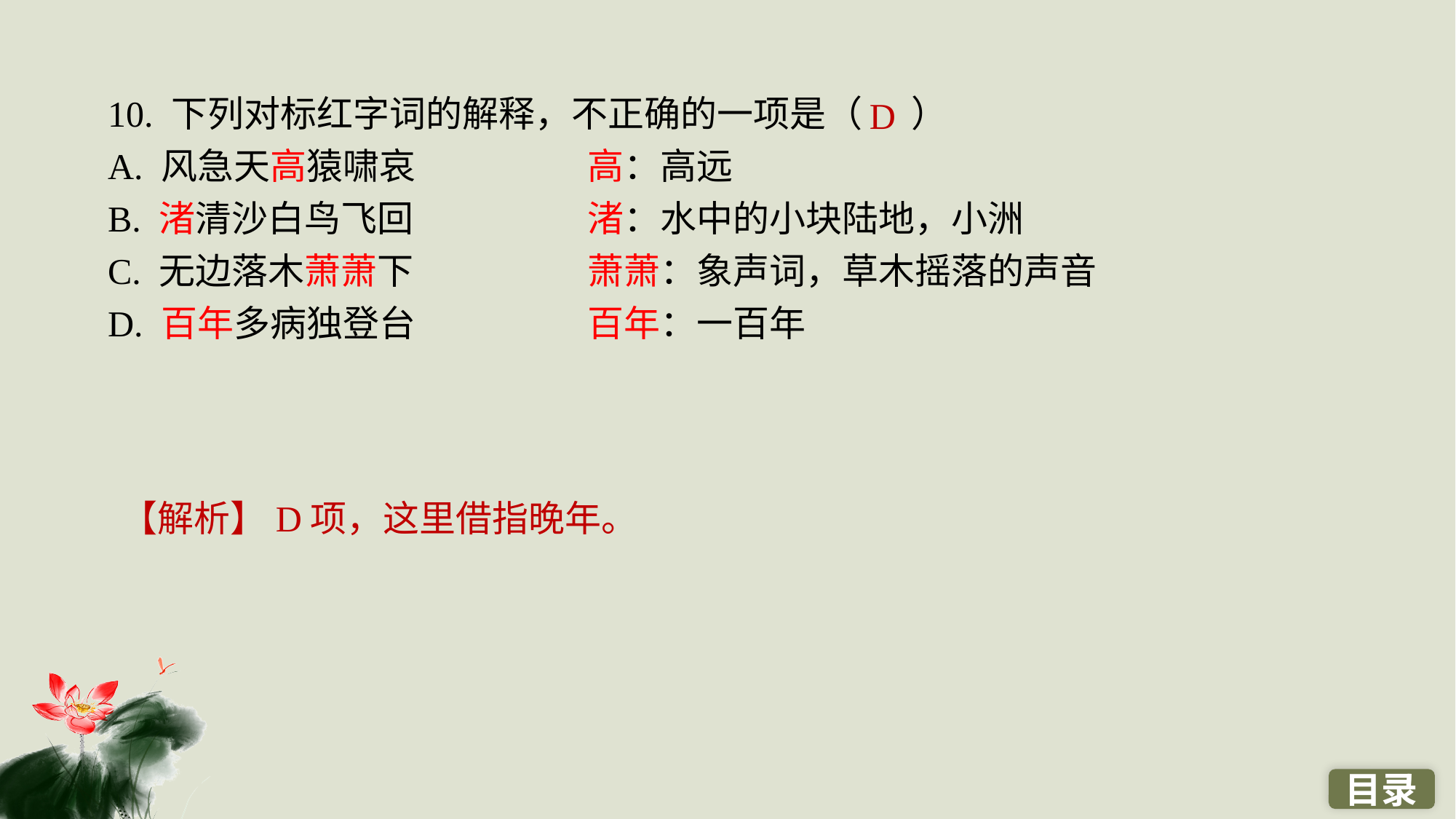

10. 下列对标红字词的解释，不正确的一项是（      ）
A. 风急天高猿啸哀　　	高：高远
B. 渚清沙白鸟飞回　　	渚：水中的小块陆地，小洲
C. 无边落木萧萧下　　	萧萧：象声词，草木摇落的声音
D. 百年多病独登台　　	百年：一百年
D
【解析】D项，这里借指晚年。